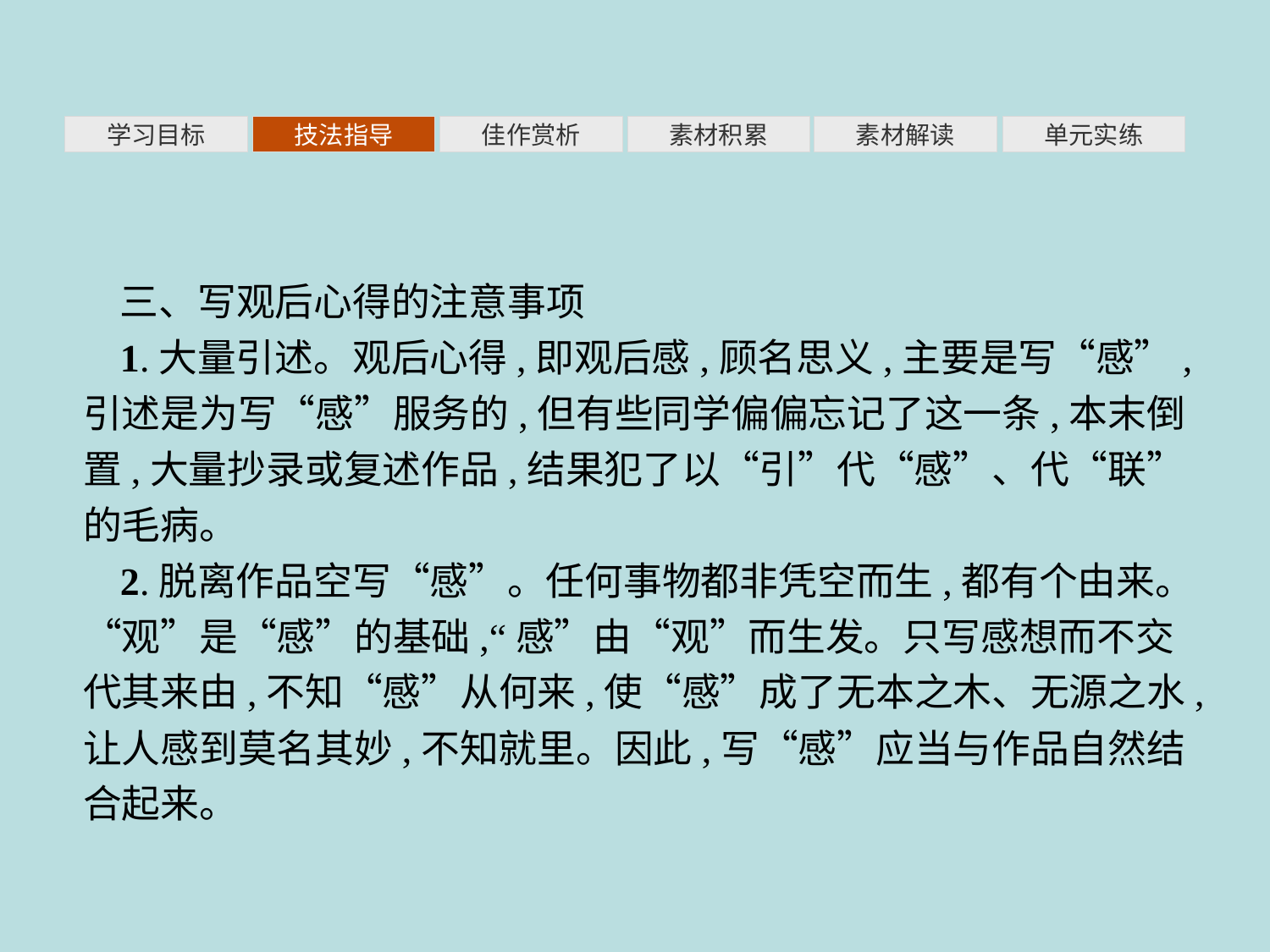

素材积累
学习目标
技法指导
佳作赏析
素材解读
单元实练
三、写观后心得的注意事项
1.大量引述。观后心得,即观后感,顾名思义,主要是写“感”,引述是为写“感”服务的,但有些同学偏偏忘记了这一条,本末倒置,大量抄录或复述作品,结果犯了以“引”代“感”、代“联”的毛病。
2.脱离作品空写“感”。任何事物都非凭空而生,都有个由来。“观”是“感”的基础,“感”由“观”而生发。只写感想而不交代其来由,不知“感”从何来,使“感”成了无本之木、无源之水,让人感到莫名其妙,不知就里。因此,写“感”应当与作品自然结合起来。